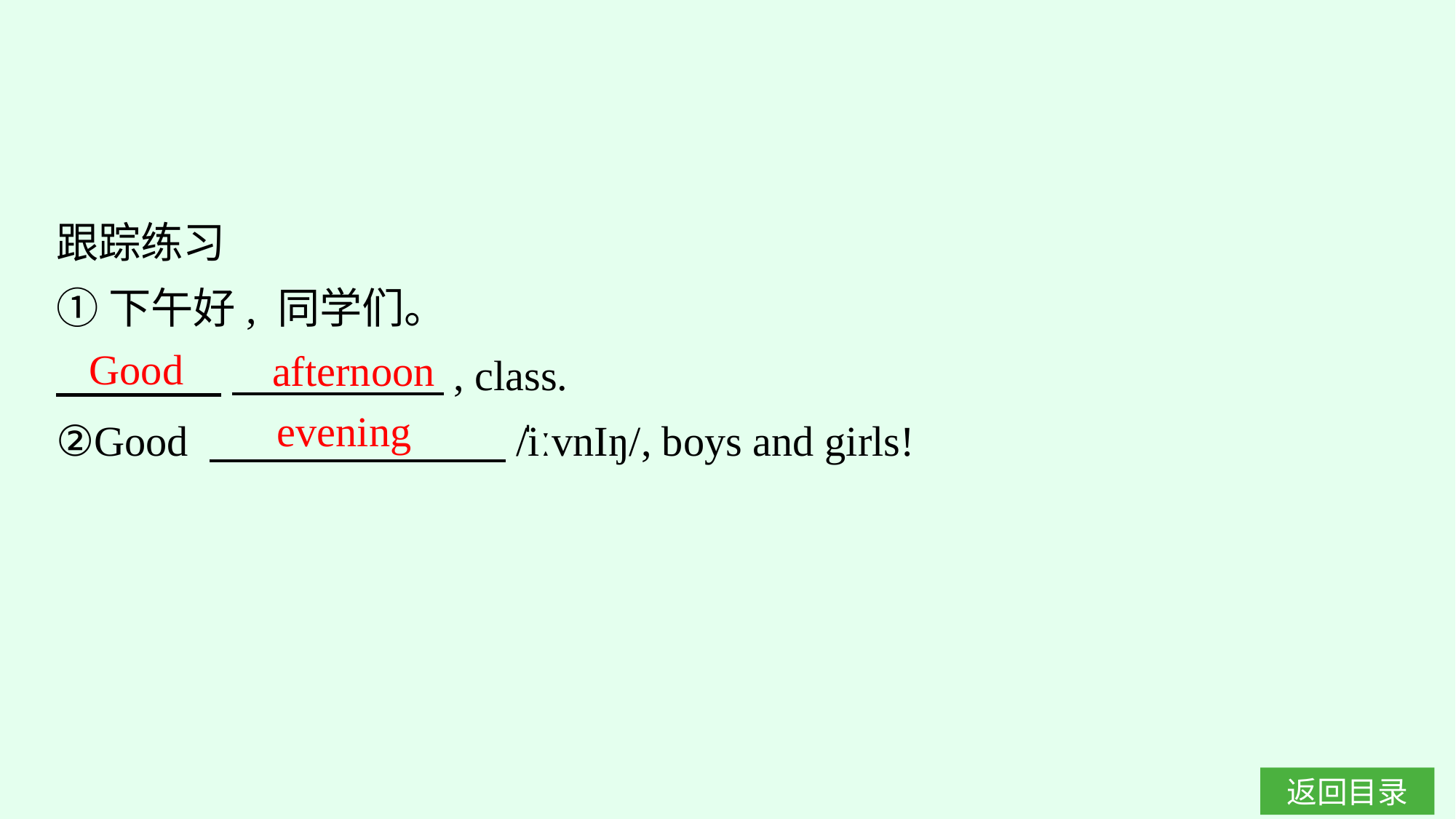

跟踪练习
①下午好, 同学们。
　　    　 　　　　　, class.
②Good 　　　　　　　/̍iːvnIŋ/, boys and girls!
Good
afternoon
evening